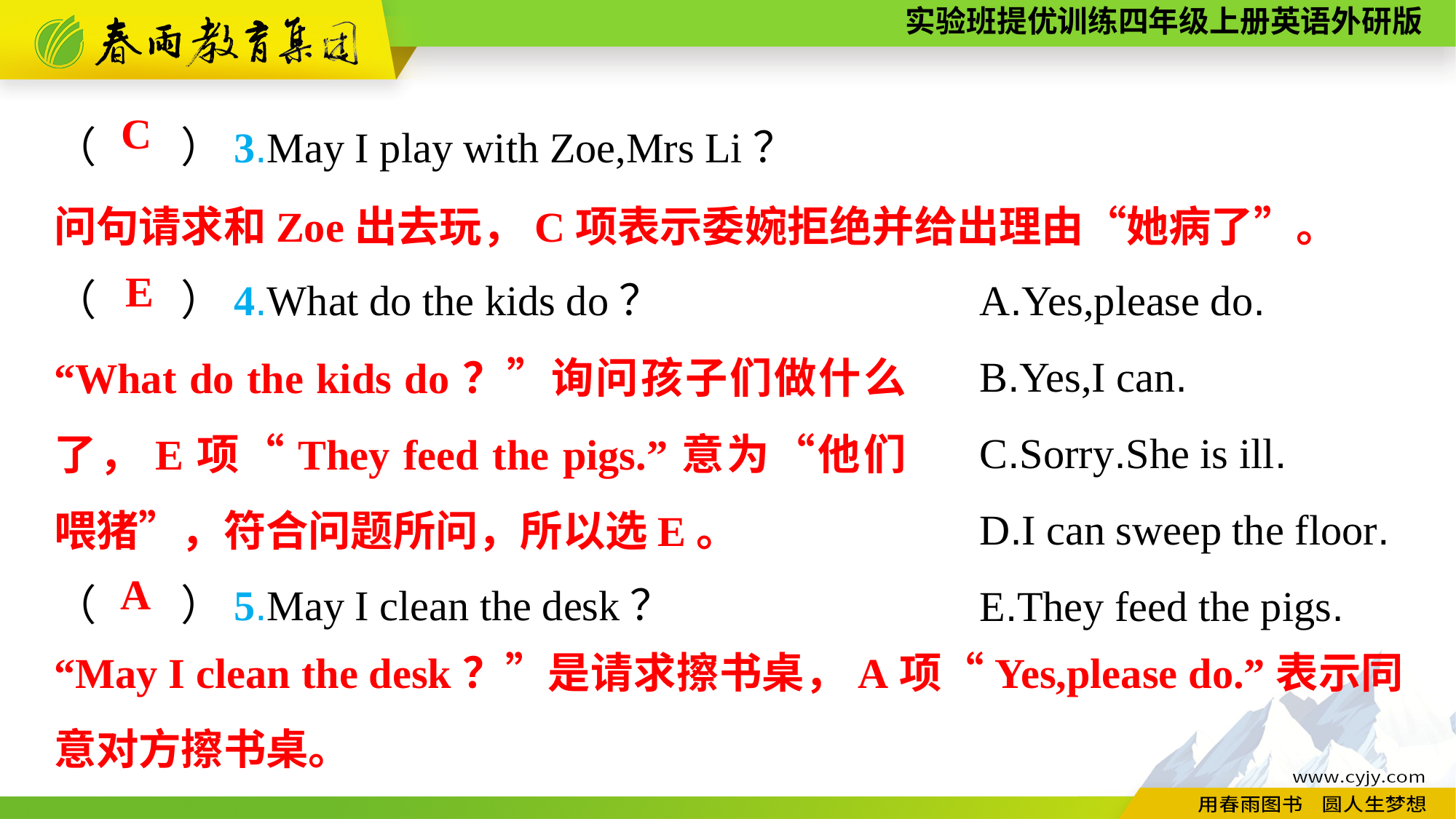

（　　）3.May I play with Zoe,Mrs Li？

（　　）4.What do the kids do？

（　　）5.May I clean the desk？
C
问句请求和Zoe出去玩，C项表示委婉拒绝并给出理由“她病了”。
A.Yes,please do.
B.Yes,I can.
C.Sorry.She is ill.
D.I can sweep the floor.
E.They feed the pigs.
E
“What do the kids do？”询问孩子们做什么了，E项“They feed the pigs.”意为“他们喂猪”，符合问题所问，所以选E。
A
“May I clean the desk？”是请求擦书桌，A项“Yes,please do.”表示同意对方擦书桌。